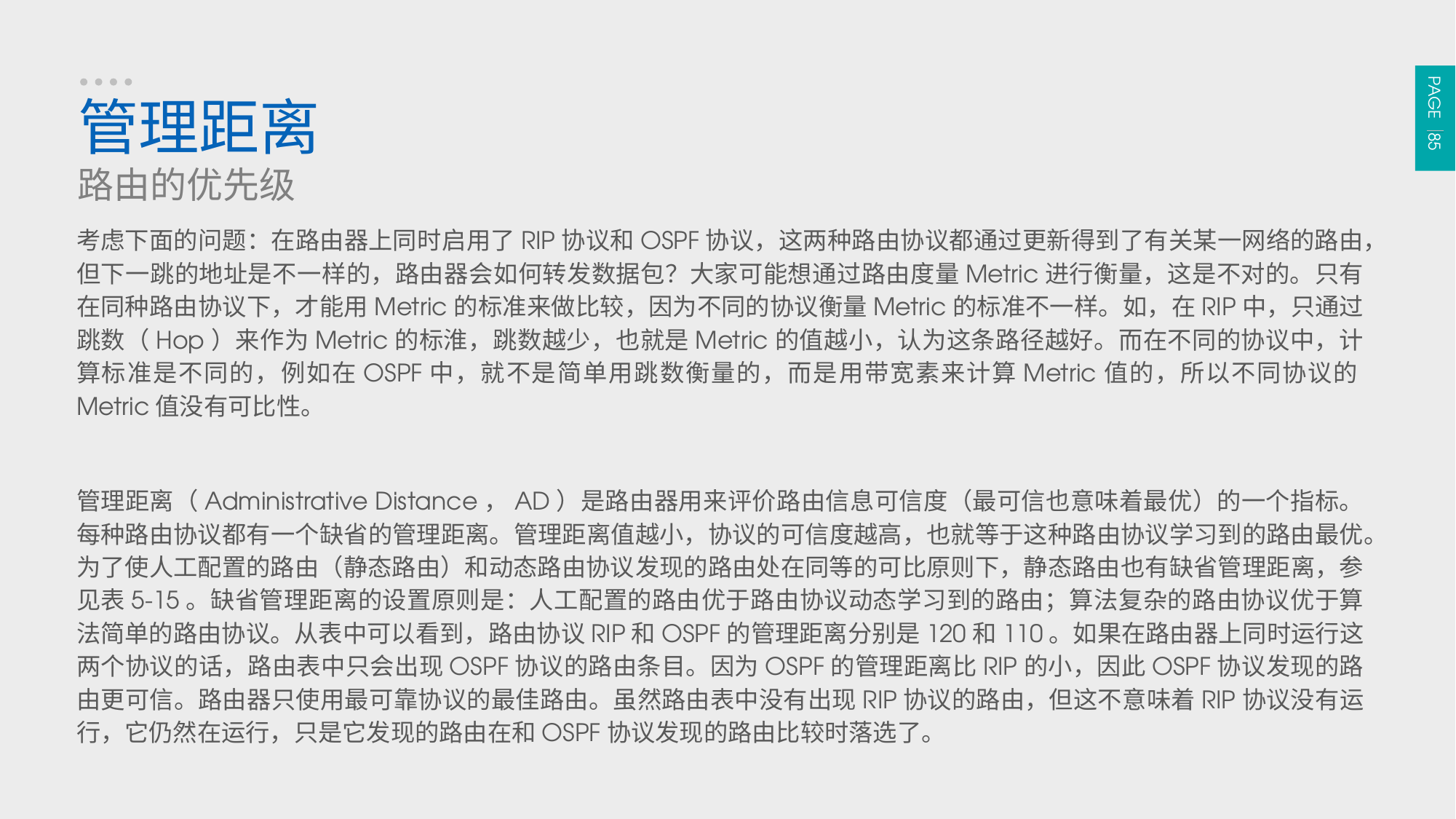

PAGE   85
管理距离
路由的优先级
考虑下面的问题：在路由器上同时启用了RIP协议和OSPF协议，这两种路由协议都通过更新得到了有关某一网络的路由，但下一跳的地址是不一样的，路由器会如何转发数据包？大家可能想通过路由度量Metric进行衡量，这是不对的。只有在同种路由协议下，才能用Metric的标准来做比较，因为不同的协议衡量Metric的标准不一样。如，在RIP中，只通过跳数（Hop）来作为Metric的标淮，跳数越少，也就是Metric的值越小，认为这条路径越好。而在不同的协议中，计算标准是不同的，例如在OSPF中，就不是简单用跳数衡量的，而是用带宽素来计算Metric值的，所以不同协议的Metric值没有可比性。
管理距离（Administrative Distance，AD）是路由器用来评价路由信息可信度（最可信也意味着最优）的一个指标。每种路由协议都有一个缺省的管理距离。管理距离值越小，协议的可信度越高，也就等于这种路由协议学习到的路由最优。为了使人工配置的路由（静态路由）和动态路由协议发现的路由处在同等的可比原则下，静态路由也有缺省管理距离，参见表5-15。缺省管理距离的设置原则是：人工配置的路由优于路由协议动态学习到的路由；算法复杂的路由协议优于算法简单的路由协议。从表中可以看到，路由协议RIP和OSPF的管理距离分别是120和110。如果在路由器上同时运行这两个协议的话，路由表中只会出现OSPF协议的路由条目。因为OSPF的管理距离比RIP的小，因此OSPF协议发现的路由更可信。路由器只使用最可靠协议的最佳路由。虽然路由表中没有出现RIP协议的路由，但这不意味着RIP协议没有运行，它仍然在运行，只是它发现的路由在和OSPF协议发现的路由比较时落选了。